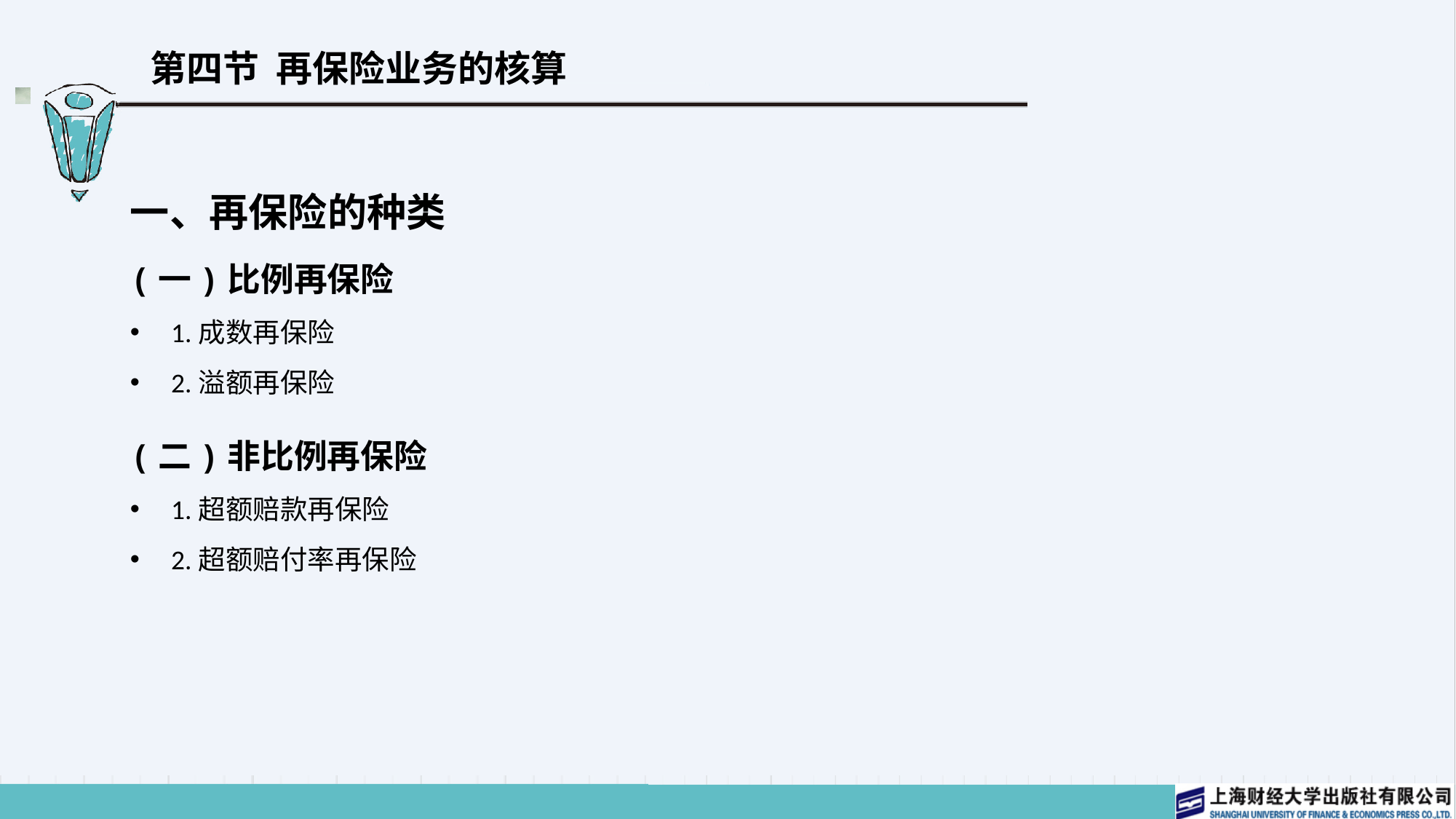

# 第四节  再保险业务的核算
一、再保险的种类
(一)比例再保险
1.成数再保险
2.溢额再保险
(二)非比例再保险
1.超额赔款再保险
2.超额赔付率再保险